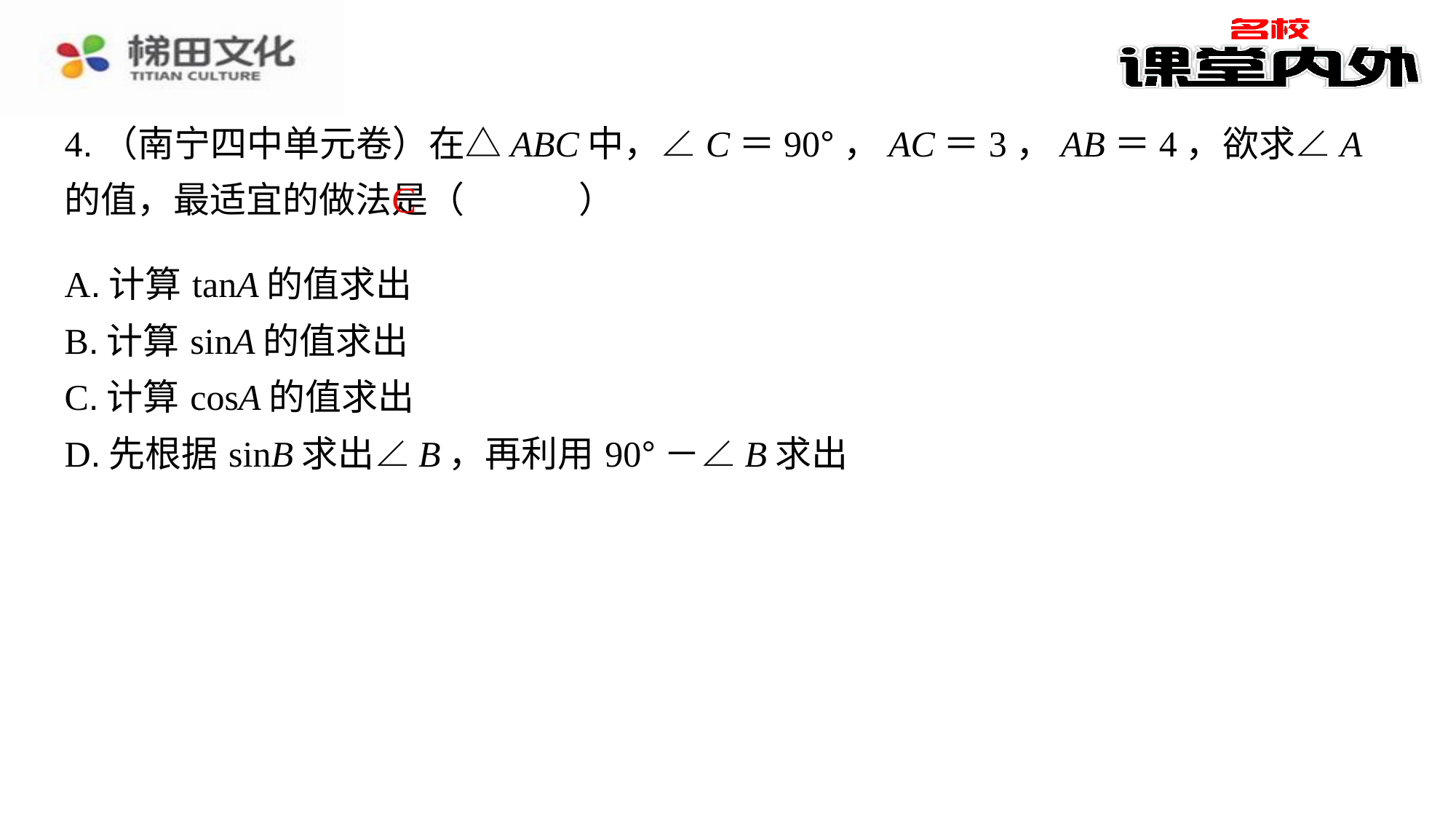

4.（南宁四中单元卷）在△ABC中，∠C＝90°，AC＝3，AB＝4，欲求∠A的值，最适宜的做法是（　C　）
C
| A.计算tanA的值求出 |
| --- |
| B.计算sinA的值求出 |
| C.计算cosA的值求出 |
| D.先根据sinB求出∠B，再利用90°－∠B求出 |